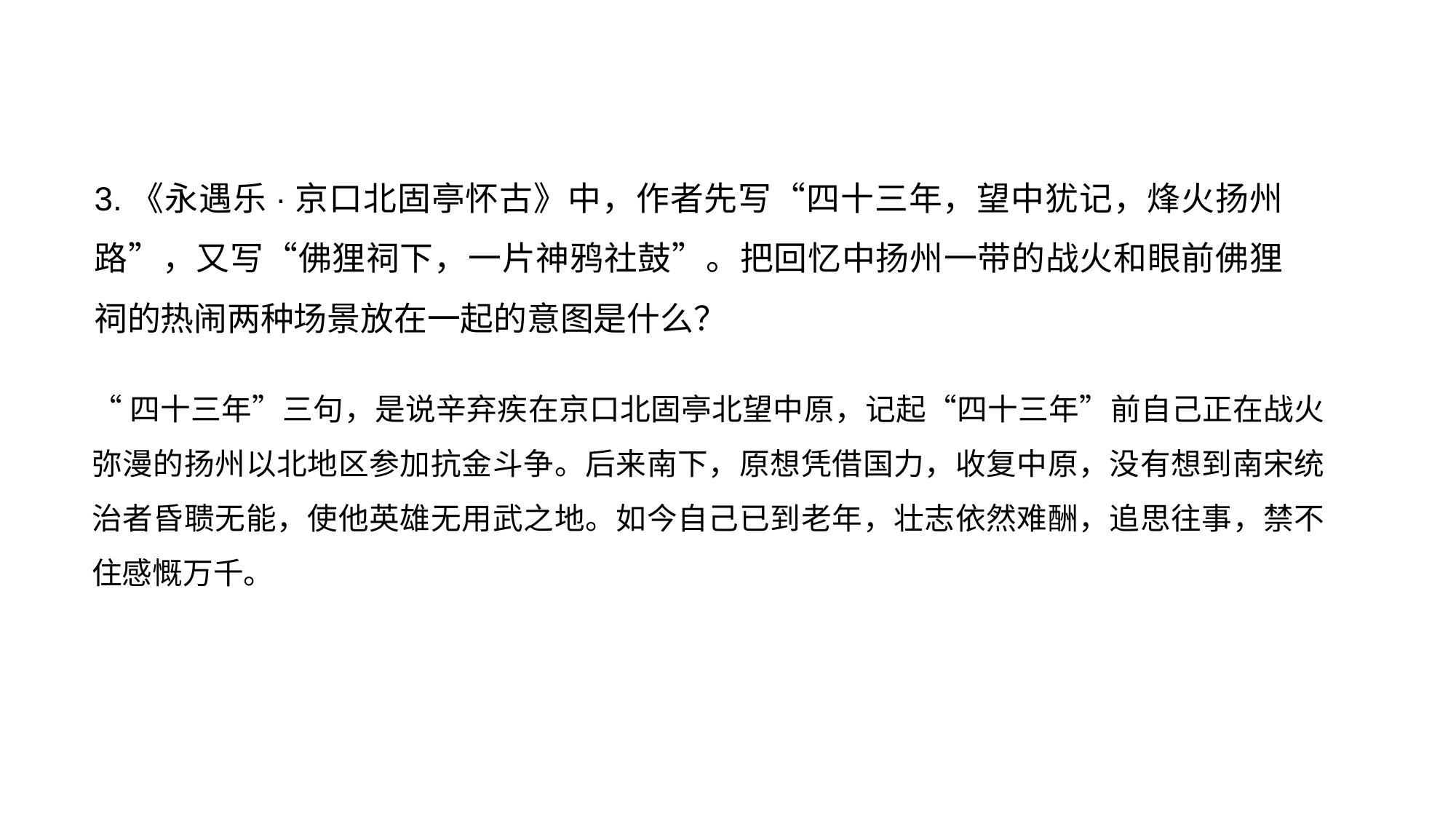

3.《永遇乐·京口北固亭怀古》中，作者先写“四十三年，望中犹记，烽火扬州路”，又写“佛狸祠下，一片神鸦社鼓”。把回忆中扬州一带的战火和眼前佛狸祠的热闹两种场景放在一起的意图是什么？
“四十三年”三句，是说辛弃疾在京口北固亭北望中原，记起“四十三年”前自己正在战火弥漫的扬州以北地区参加抗金斗争。后来南下，原想凭借国力，收复中原，没有想到南宋统治者昏聩无能，使他英雄无用武之地。如今自己已到老年，壮志依然难酬，追思往事，禁不住感慨万千。